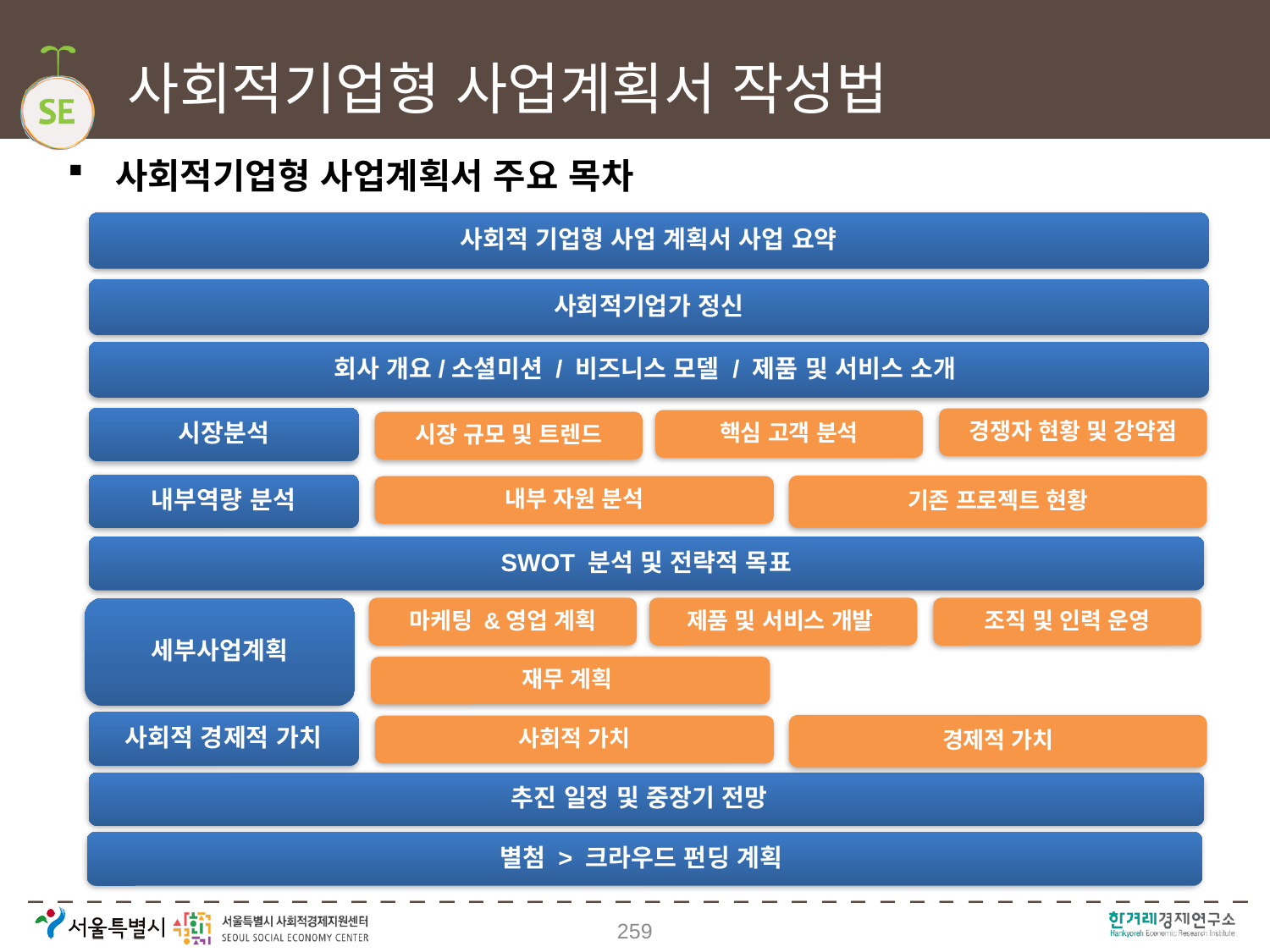

# 사회적기업형 사업계획서 작성법
사회적기업형 사업계획서 주요 목차

사회적 기업형 사업 계획서 사업 요약

사회적기업가 정신

회사 개요/소셜미션 / 비즈니스 모델 / 제품 및 서비스 소개

시장분석

경쟁자 현황 및 강약점

핵심 고객 분석

시장 규모 및 트렌드

내부역량 분석

기존 프로젝트 현황

내부 자원 분석

SWOT 분석 및 전략적 목표

마케팅 &영업 계획

제품 및 서비스 개발

조직 및 인력 운영

세부사업계획

재무 계획
사업 추진 일정

사회적 경제적 가치

경제적 가치

사회적 가치

추진 일정 및 중장기 전망

별첨 > 크라우드 펀딩 계획
259